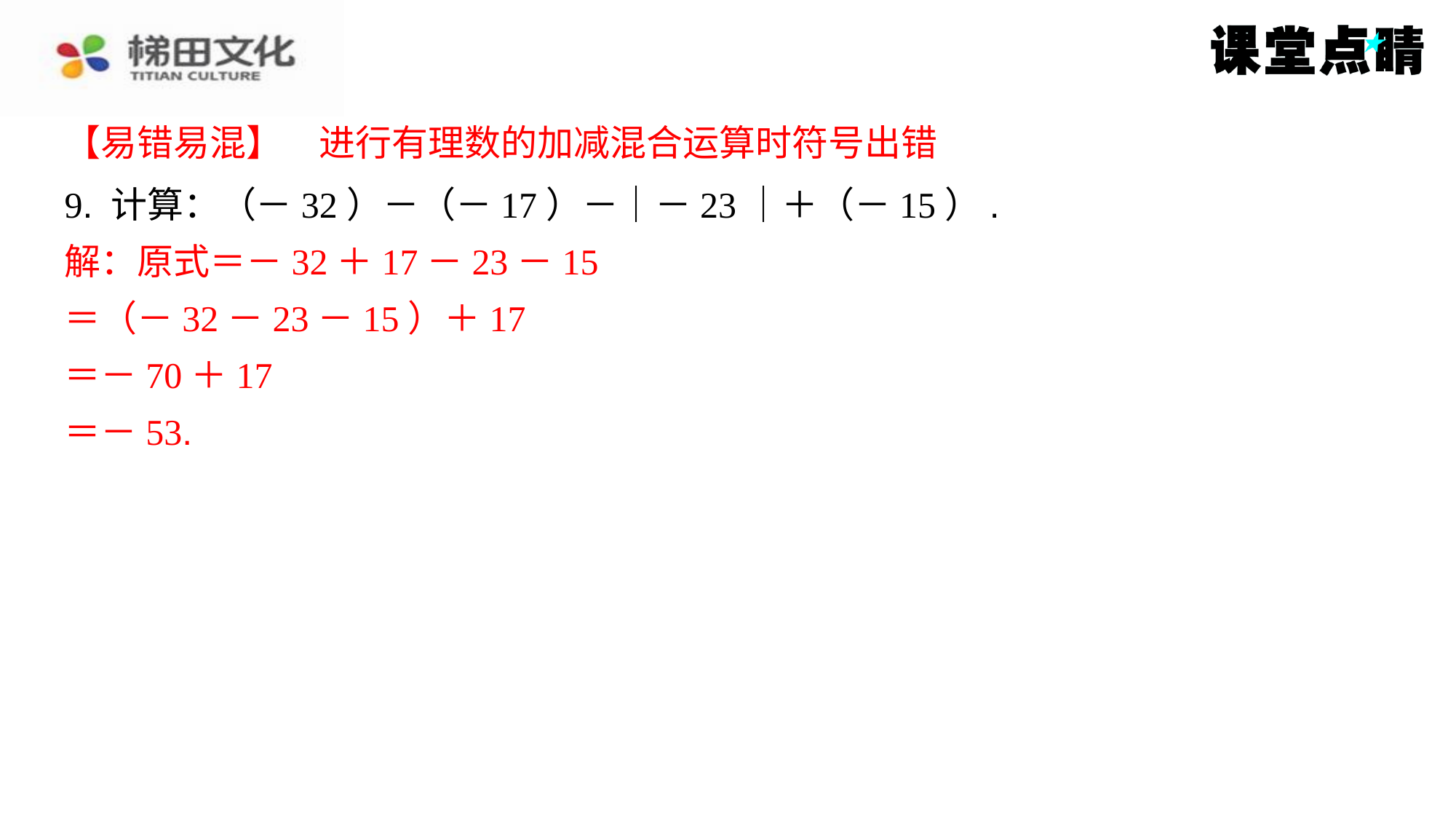

【易错易混】　进行有理数的加减混合运算时符号出错
【易错易混】　进行有理数的加减混合运算时符号出错
9. 计算：（－32）－（－17）－｜－23｜＋（－15）.
解：原式＝－32＋17－23－15
＝（－32－23－15）＋17
＝－70＋17
＝－53.
解：原式＝－32＋17－23－15
＝（－32－23－15）＋17
＝－70＋17
＝－53.